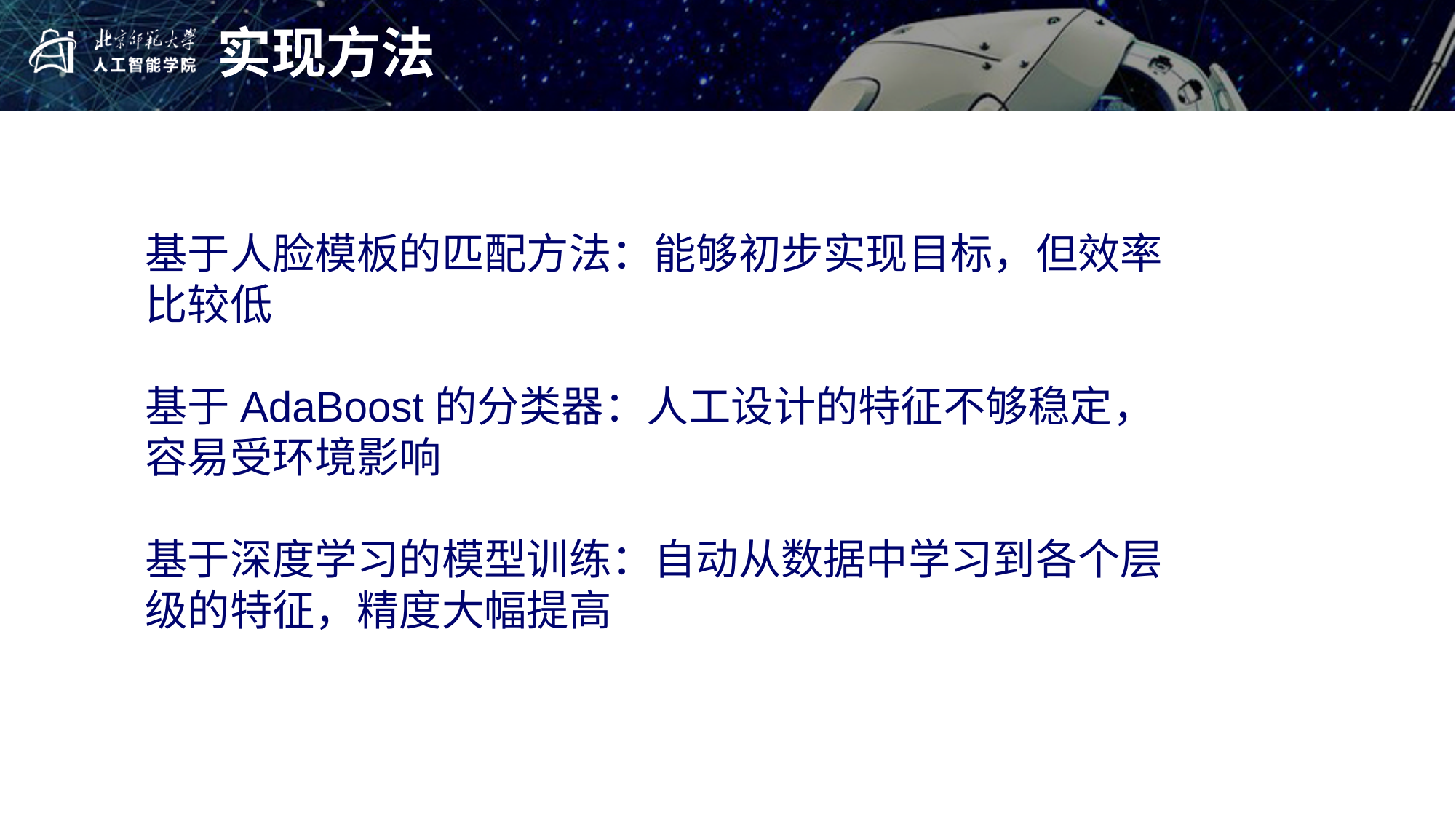

实现方法
基于人脸模板的匹配方法：能够初步实现目标，但效率比较低

基于AdaBoost的分类器：人工设计的特征不够稳定，容易受环境影响

基于深度学习的模型训练：自动从数据中学习到各个层级的特征，精度大幅提高